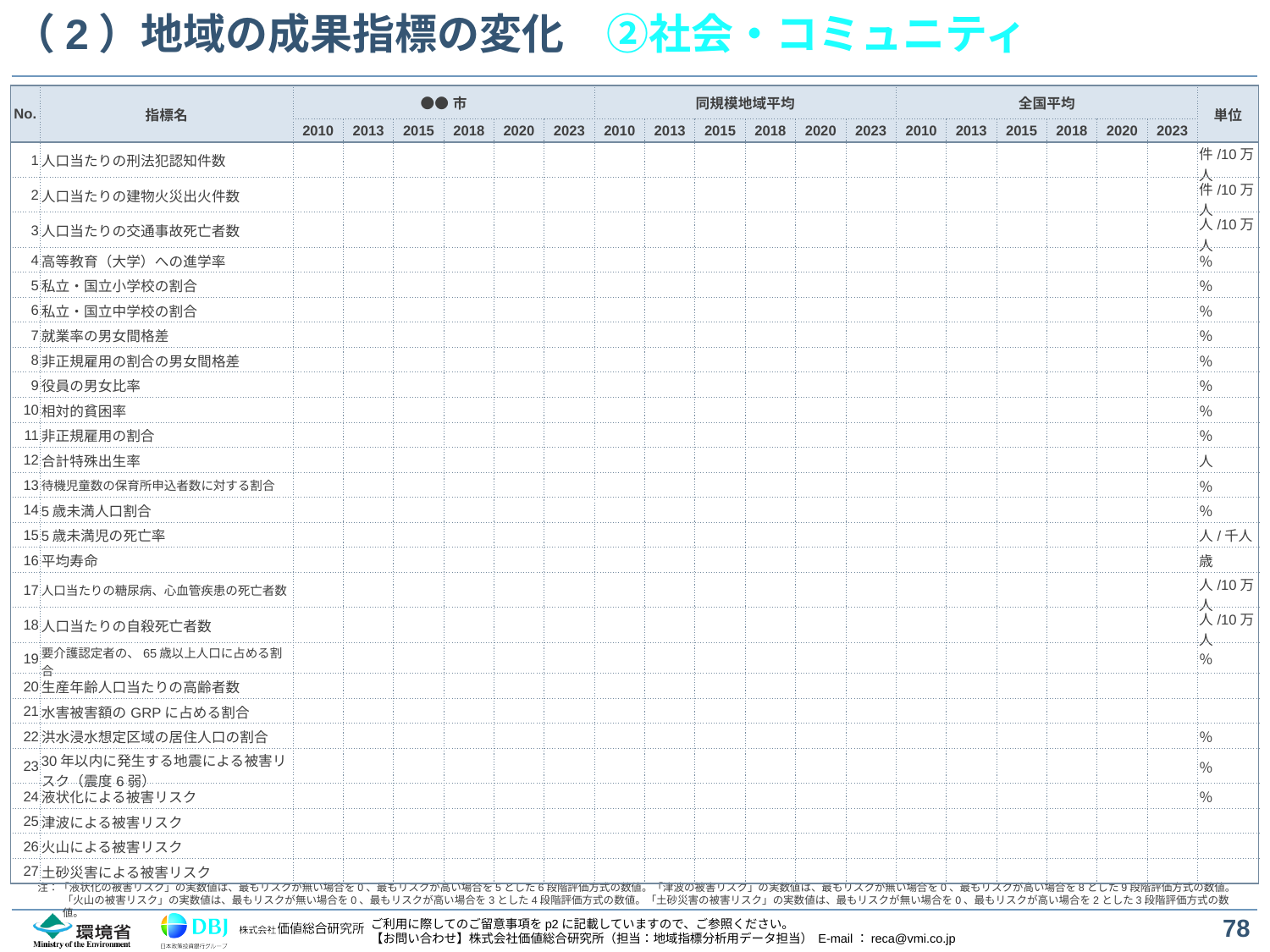

# （2）地域の成果指標の変化　②社会・コミュニティ
| No. | 指標名 | ●●市 |  |  |  |  |  | 同規模地域平均 |  |  |  |  |  | 全国平均 |  |  |  |  |  | 単位 |
| --- | --- | --- | --- | --- | --- | --- | --- | --- | --- | --- | --- | --- | --- | --- | --- | --- | --- | --- | --- | --- |
|  |  | 2010 | 2013 | 2015 | 2018 | 2020 | 2023 | 2010 | 2013 | 2015 | 2018 | 2020 | 2023 | 2010 | 2013 | 2015 | 2018 | 2020 | 2023 |  |
| 1 | 人口当たりの刑法犯認知件数 |  |  |  |  |  |  |  |  |  |  |  |  |  |  |  |  |  |  | 件/10万人 |
| 2 | 人口当たりの建物火災出火件数 |  |  |  |  |  |  |  |  |  |  |  |  |  |  |  |  |  |  | 件/10万人 |
| 3 | 人口当たりの交通事故死亡者数 |  |  |  |  |  |  |  |  |  |  |  |  |  |  |  |  |  |  | 人/10万人 |
| 4 | 高等教育（大学）への進学率 |  |  |  |  |  |  |  |  |  |  |  |  |  |  |  |  |  |  | ％ |
| 5 | 私立・国立小学校の割合 |  |  |  |  |  |  |  |  |  |  |  |  |  |  |  |  |  |  | ％ |
| 6 | 私立・国立中学校の割合 |  |  |  |  |  |  |  |  |  |  |  |  |  |  |  |  |  |  | ％ |
| 7 | 就業率の男女間格差 |  |  |  |  |  |  |  |  |  |  |  |  |  |  |  |  |  |  | ％ |
| 8 | 非正規雇用の割合の男女間格差 |  |  |  |  |  |  |  |  |  |  |  |  |  |  |  |  |  |  | ％ |
| 9 | 役員の男女比率 |  |  |  |  |  |  |  |  |  |  |  |  |  |  |  |  |  |  | ％ |
| 10 | 相対的貧困率 |  |  |  |  |  |  |  |  |  |  |  |  |  |  |  |  |  |  | ％ |
| 11 | 非正規雇用の割合 |  |  |  |  |  |  |  |  |  |  |  |  |  |  |  |  |  |  | ％ |
| 12 | 合計特殊出生率 |  |  |  |  |  |  |  |  |  |  |  |  |  |  |  |  |  |  | 人 |
| 13 | 待機児童数の保育所申込者数に対する割合 |  |  |  |  |  |  |  |  |  |  |  |  |  |  |  |  |  |  | ％ |
| 14 | 5歳未満人口割合 |  |  |  |  |  |  |  |  |  |  |  |  |  |  |  |  |  |  | ％ |
| 15 | 5歳未満児の死亡率 |  |  |  |  |  |  |  |  |  |  |  |  |  |  |  |  |  |  | 人/千人 |
| 16 | 平均寿命 |  |  |  |  |  |  |  |  |  |  |  |  |  |  |  |  |  |  | 歳 |
| 17 | 人口当たりの糖尿病、心血管疾患の死亡者数 |  |  |  |  |  |  |  |  |  |  |  |  |  |  |  |  |  |  | 人/10万人 |
| 18 | 人口当たりの自殺死亡者数 |  |  |  |  |  |  |  |  |  |  |  |  |  |  |  |  |  |  | 人/10万人 |
| 19 | 要介護認定者の、65歳以上人口に占める割合 |  |  |  |  |  |  |  |  |  |  |  |  |  |  |  |  |  |  | ％ |
| 20 | 生産年齢人口当たりの高齢者数 |  |  |  |  |  |  |  |  |  |  |  |  |  |  |  |  |  |  |  |
| 21 | 水害被害額のGRPに占める割合 |  |  |  |  |  |  |  |  |  |  |  |  |  |  |  |  |  |  |  |
| 22 | 洪水浸水想定区域の居住人口の割合 |  |  |  |  |  |  |  |  |  |  |  |  |  |  |  |  |  |  | ％ |
| 23 | 30年以内に発生する地震による被害リスク（震度6弱） |  |  |  |  |  |  |  |  |  |  |  |  |  |  |  |  |  |  | ％ |
| 24 | 液状化による被害リスク |  |  |  |  |  |  |  |  |  |  |  |  |  |  |  |  |  |  | ％ |
| 25 | 津波による被害リスク |  |  |  |  |  |  |  |  |  |  |  |  |  |  |  |  |  |  |  |
| 26 | 火山による被害リスク |  |  |  |  |  |  |  |  |  |  |  |  |  |  |  |  |  |  |  |
| 27 | 土砂災害による被害リスク |  |  |  |  |  |  |  |  |  |  |  |  |  |  |  |  |  |  |  |
注：「液状化の被害リスク」の実数値は、最もリスクが無い場合を0、最もリスクが高い場合を5とした6段階評価方式の数値。「津波の被害リスク」の実数値は、最もリスクが無い場合を0、最もリスクが高い場合を8とした9段階評価方式の数値。「火山の被害リスク」の実数値は、最もリスクが無い場合を0、最もリスクが高い場合を3とした4段階評価方式の数値。「土砂災害の被害リスク」の実数値は、最もリスクが無い場合を0、最もリスクが高い場合を2とした3段階評価方式の数値。
78